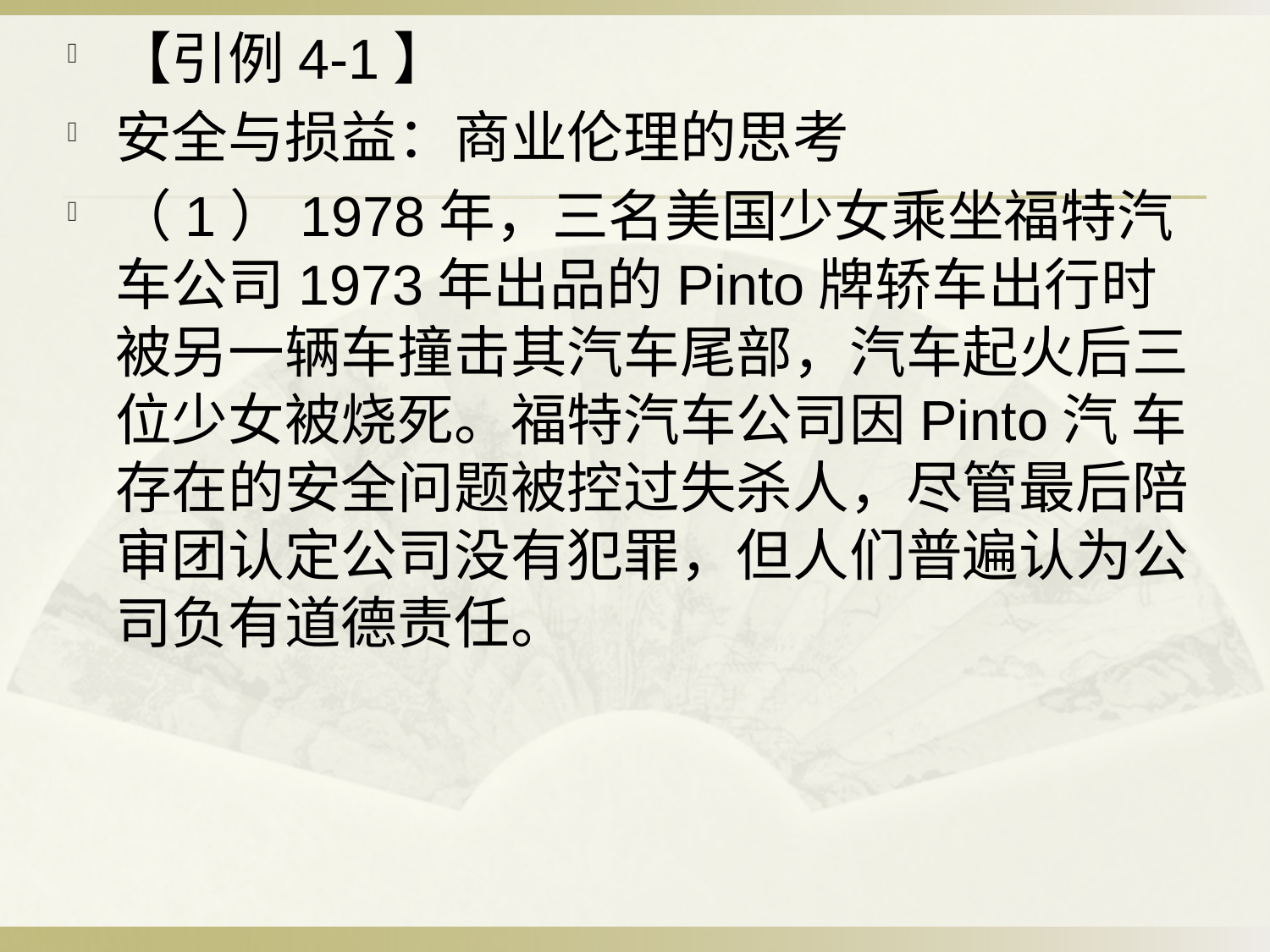

【引例4-1】
安全与损益：商业伦理的思考
（1）1978年，三名美国少女乘坐福特汽车公司1973年出品的Pinto牌轿车出行时被另一辆车撞击其汽车尾部，汽车起火后三位少女被烧死。福特汽车公司因Pinto汽 车存在的安全问题被控过失杀人，尽管最后陪审团认定公司没有犯罪，但人们普遍认为公司负有道德责任。